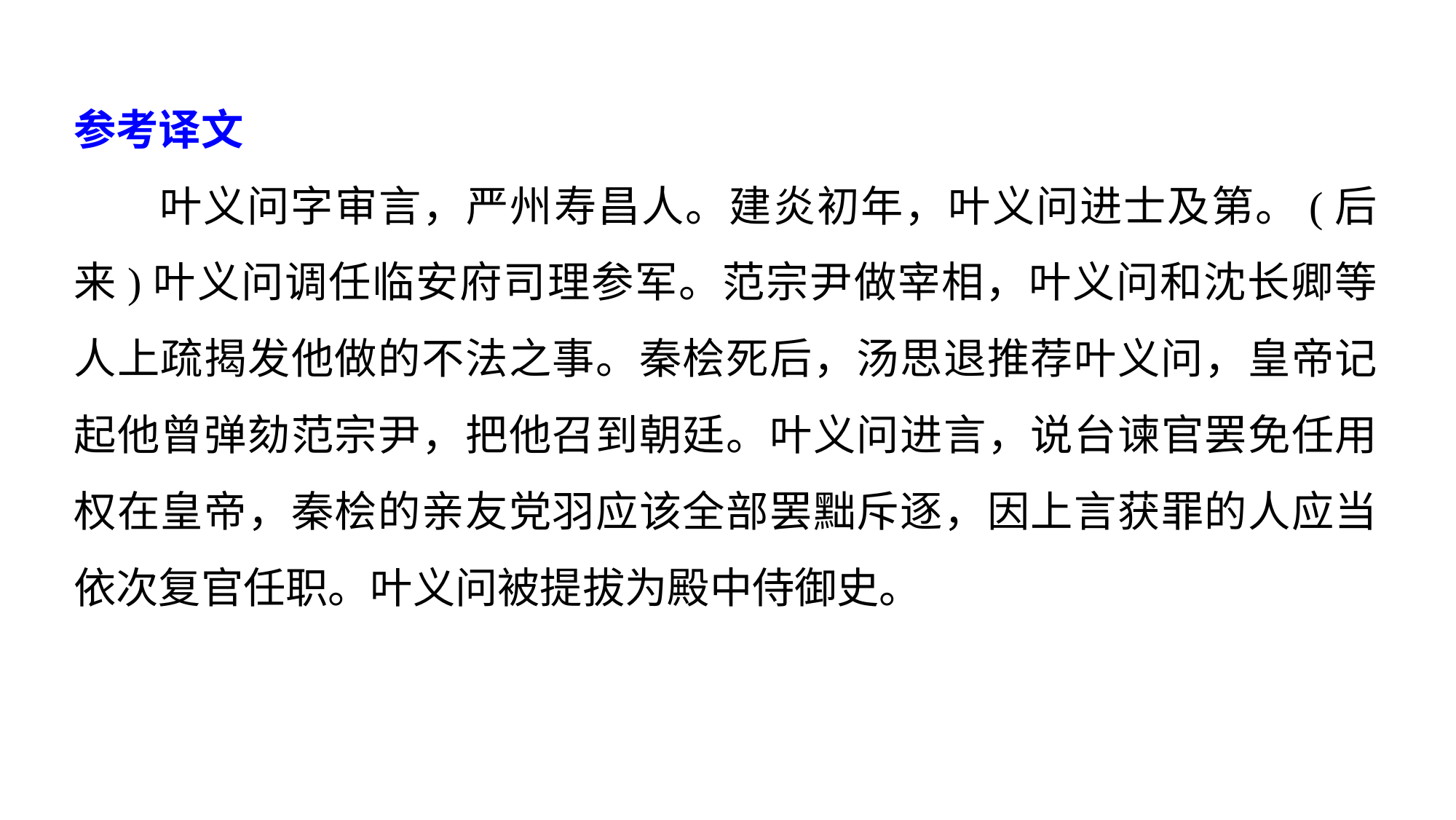

参考译文
叶义问字审言，严州寿昌人。建炎初年，叶义问进士及第。(后来)叶义问调任临安府司理参军。范宗尹做宰相，叶义问和沈长卿等人上疏揭发他做的不法之事。秦桧死后，汤思退推荐叶义问，皇帝记起他曾弹劾范宗尹，把他召到朝廷。叶义问进言，说台谏官罢免任用权在皇帝，秦桧的亲友党羽应该全部罢黜斥逐，因上言获罪的人应当依次复官任职。叶义问被提拔为殿中侍御史。